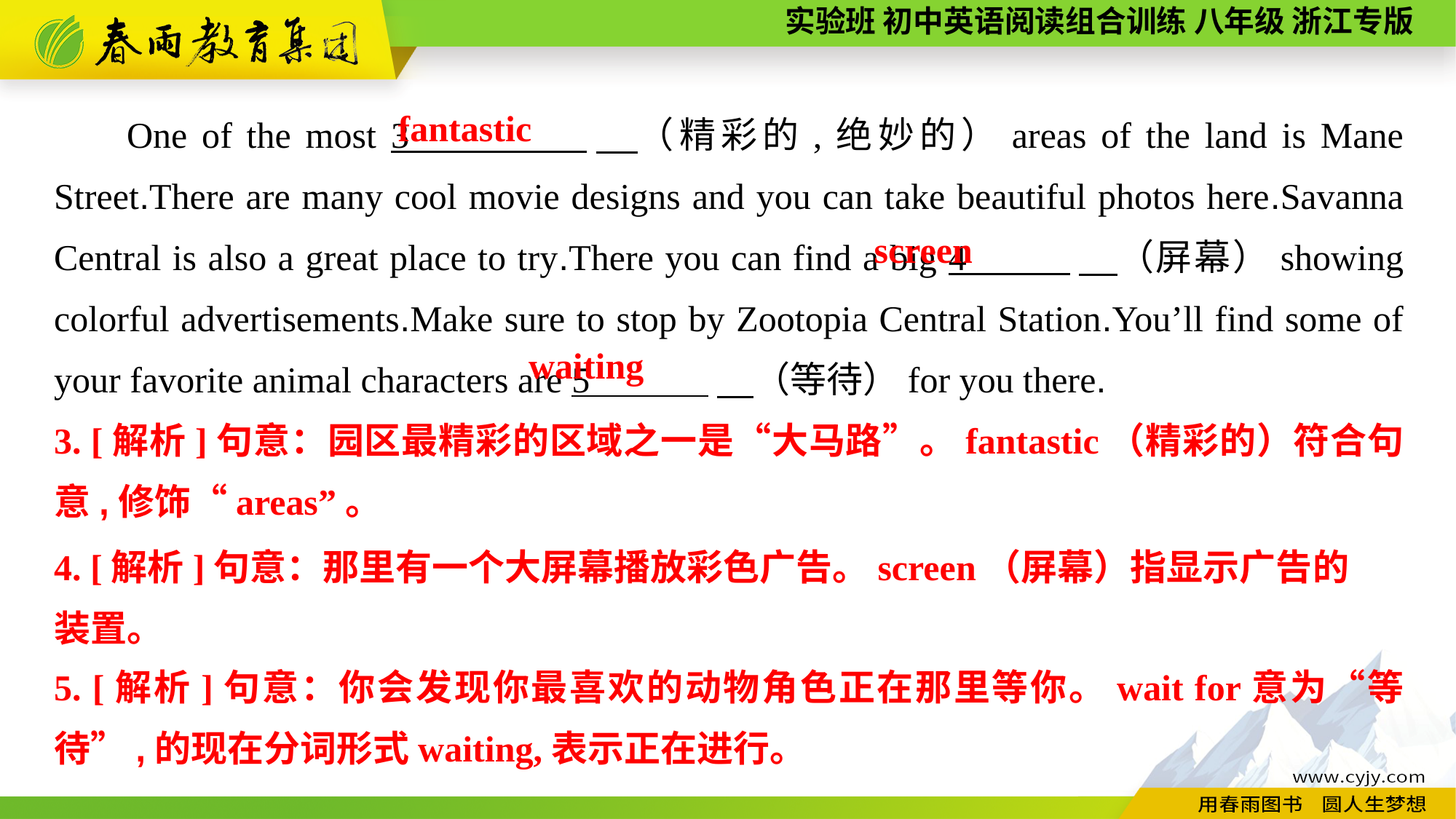

One of the most 3            　（精彩的,绝妙的）areas of the land is Mane Street.There are many cool movie designs and you can take beautiful photos here.Savanna Central is also a great place to try.There you can find a big 4         　（屏幕）showing colorful advertisements.Make sure to stop by Zootopia Central Station.You’ll find some of your favorite animal characters are 5             　（等待）for you there.
 fantastic
screen
waiting
3. [解析]句意：园区最精彩的区域之一是“大马路”。fantastic（精彩的）符合句意,修饰“areas”。
4. [解析]句意：那里有一个大屏幕播放彩色广告。screen（屏幕）指显示广告的
装置。
5. [解析]句意：你会发现你最喜欢的动物角色正在那里等你。wait for意为“等待”,的现在分词形式waiting,表示正在进行。